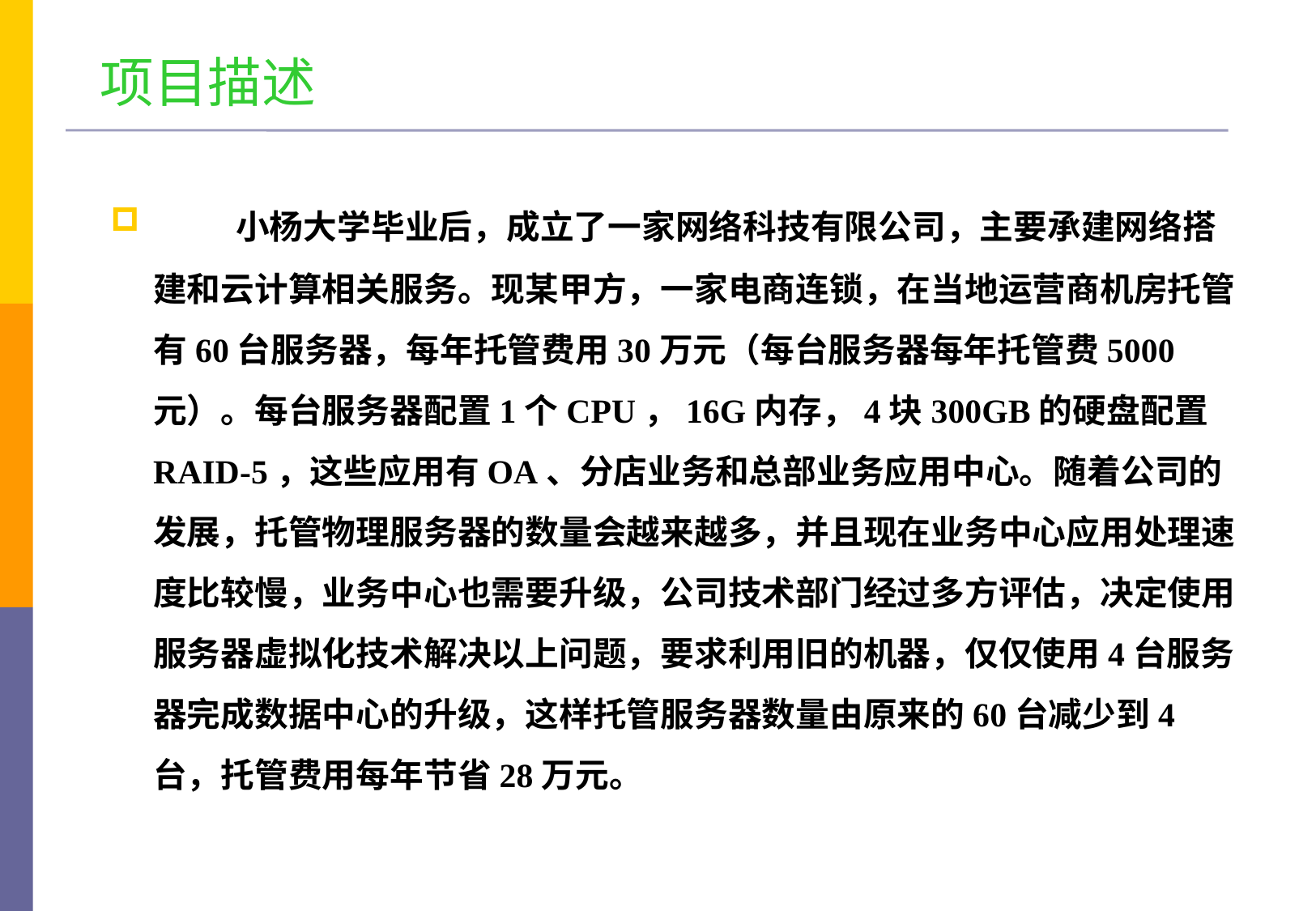

# 项目描述
        小杨大学毕业后，成立了一家网络科技有限公司，主要承建网络搭建和云计算相关服务。现某甲方，一家电商连锁，在当地运营商机房托管有60台服务器，每年托管费用30万元（每台服务器每年托管费5000元）。每台服务器配置1个CPU，16G内存，4块300GB的硬盘配置RAID-5，这些应用有OA、分店业务和总部业务应用中心。随着公司的发展，托管物理服务器的数量会越来越多，并且现在业务中心应用处理速度比较慢，业务中心也需要升级，公司技术部门经过多方评估，决定使用服务器虚拟化技术解决以上问题，要求利用旧的机器，仅仅使用4台服务器完成数据中心的升级，这样托管服务器数量由原来的60台减少到4台，托管费用每年节省28万元。